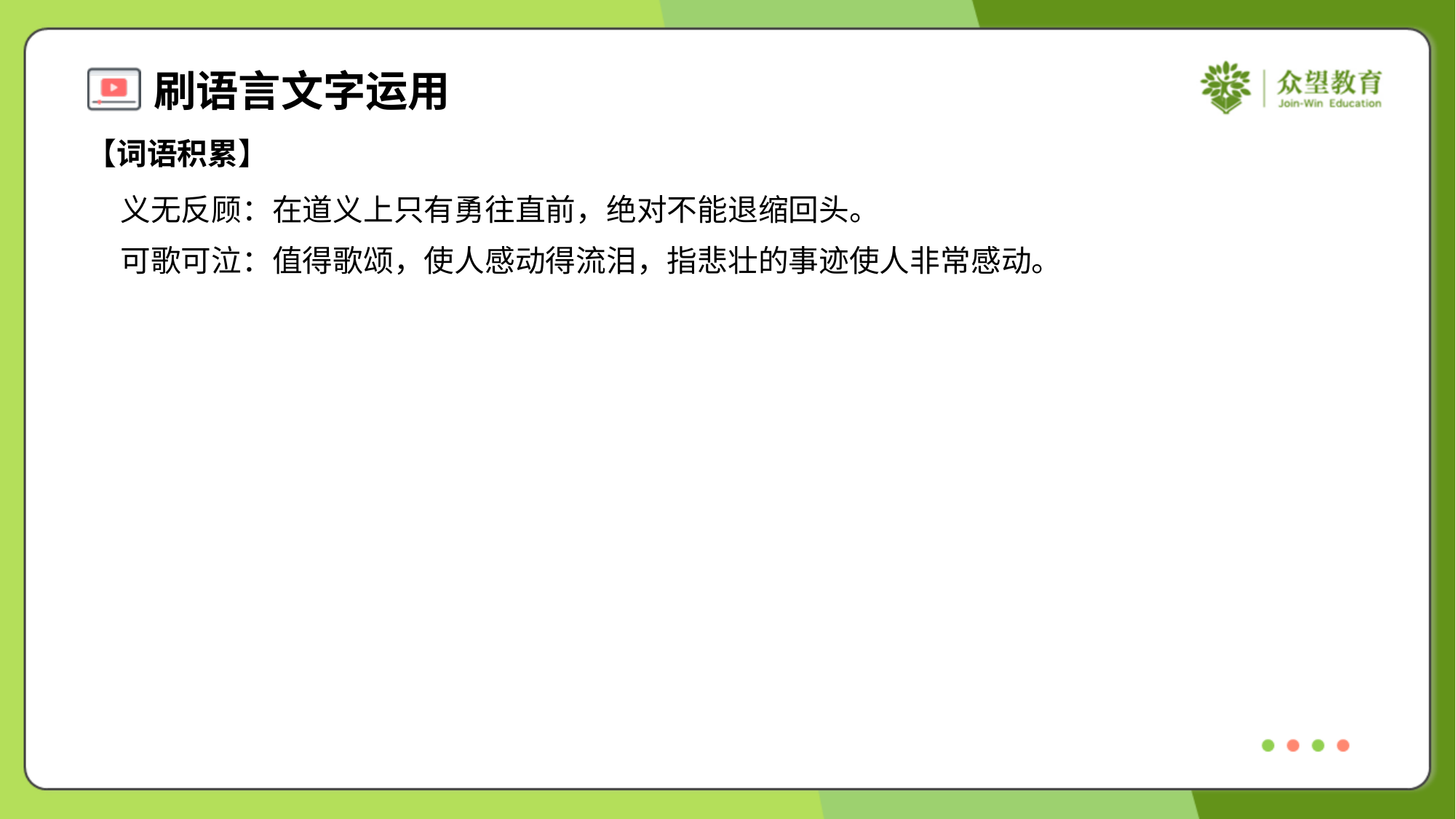

【词语积累】
    义无反顾：在道义上只有勇往直前，绝对不能退缩回头。
    可歌可泣：值得歌颂，使人感动得流泪，指悲壮的事迹使人非常感动。